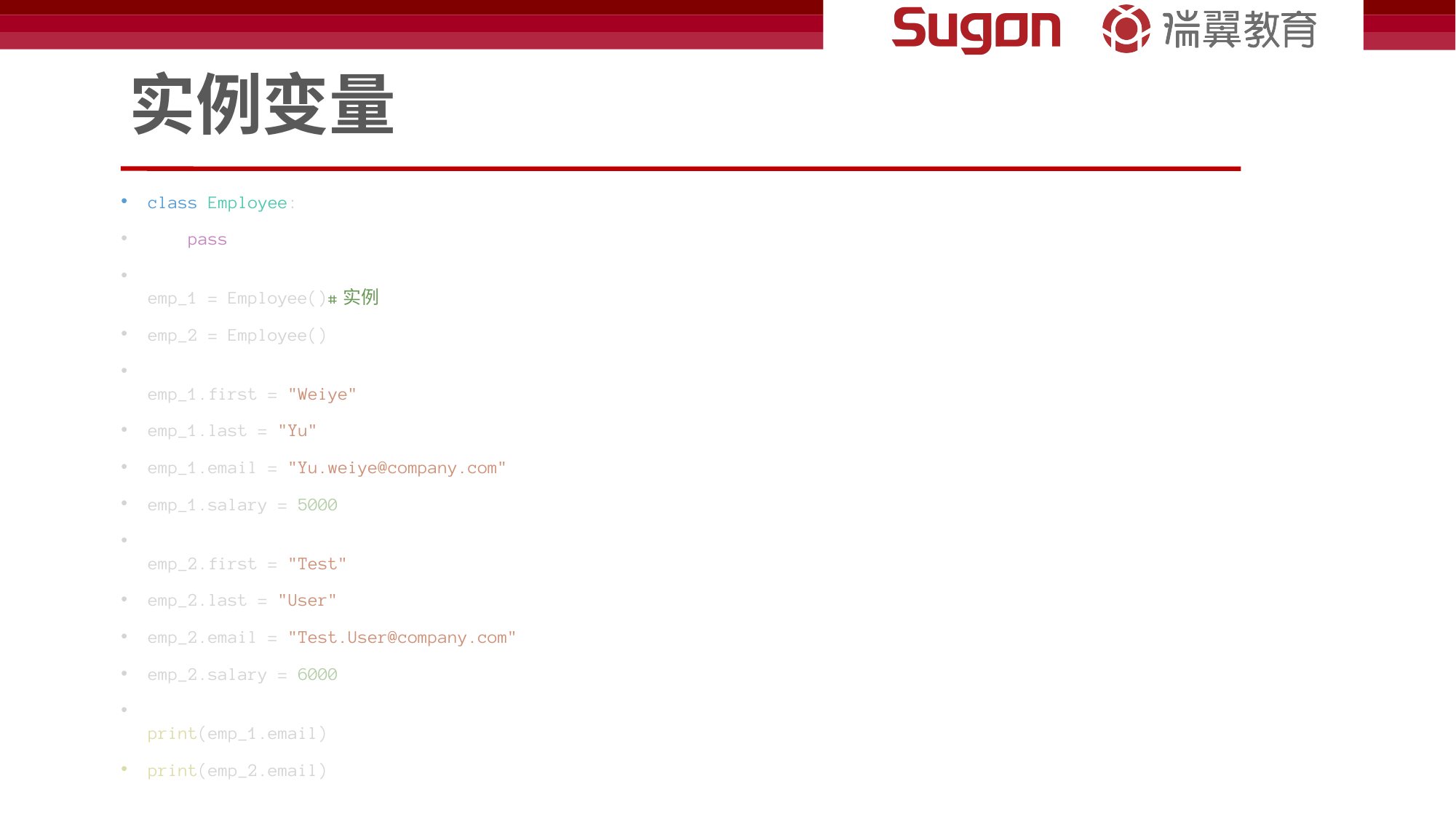

# 实例变量
class Employee:
    pass
emp_1 = Employee()#实例
emp_2 = Employee()
emp_1.first = "Weiye"
emp_1.last = "Yu"
emp_1.email = "Yu.weiye@company.com"
emp_1.salary = 5000
emp_2.first = "Test"
emp_2.last = "User"
emp_2.email = "Test.User@company.com"
emp_2.salary = 6000
print(emp_1.email)
print(emp_2.email)